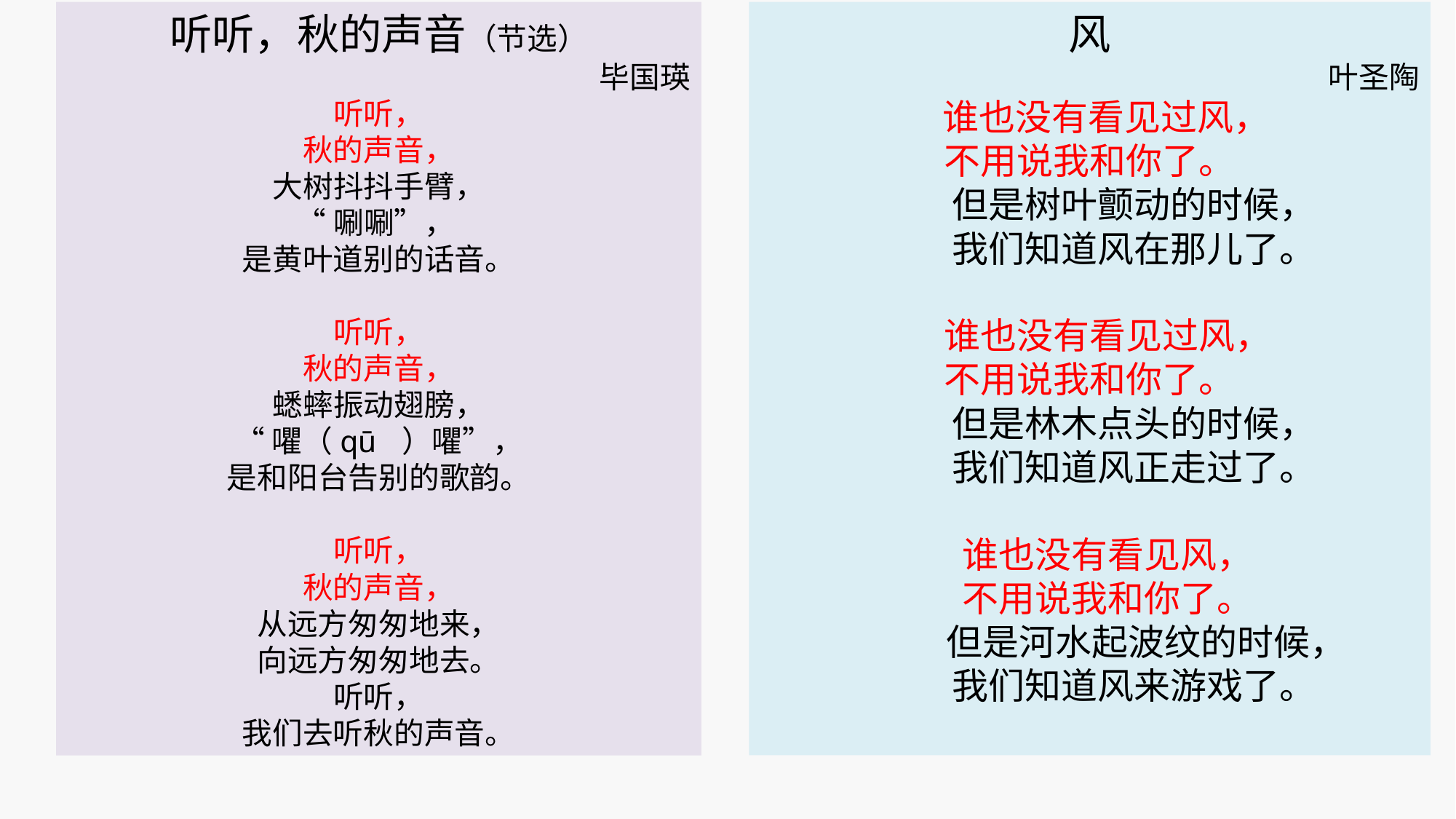

听听，秋的声音（节选）
毕国瑛
听听，
秋的声音，
大树抖抖手臂，
“唰唰”，
是黄叶道别的话音。

听听，
秋的声音，
蟋蟀振动翅膀，
“㘗（qū ）㘗”，
是和阳台告别的歌韵。

听听，
秋的声音，
从远方匆匆地来，
向远方匆匆地去。
听听，
我们去听秋的声音。
风
叶圣陶
   谁也没有看见过风，
不用说我和你了。
　　  但是树叶颤动的时候，
　　  我们知道风在那儿了。

　谁也没有看见过风，
不用说我和你了。
　　  但是林木点头的时候，
　　  我们知道风正走过了。

　谁也没有看见风，
　不用说我和你了。
　　     但是河水起波纹的时候，
　　  我们知道风来游戏了。